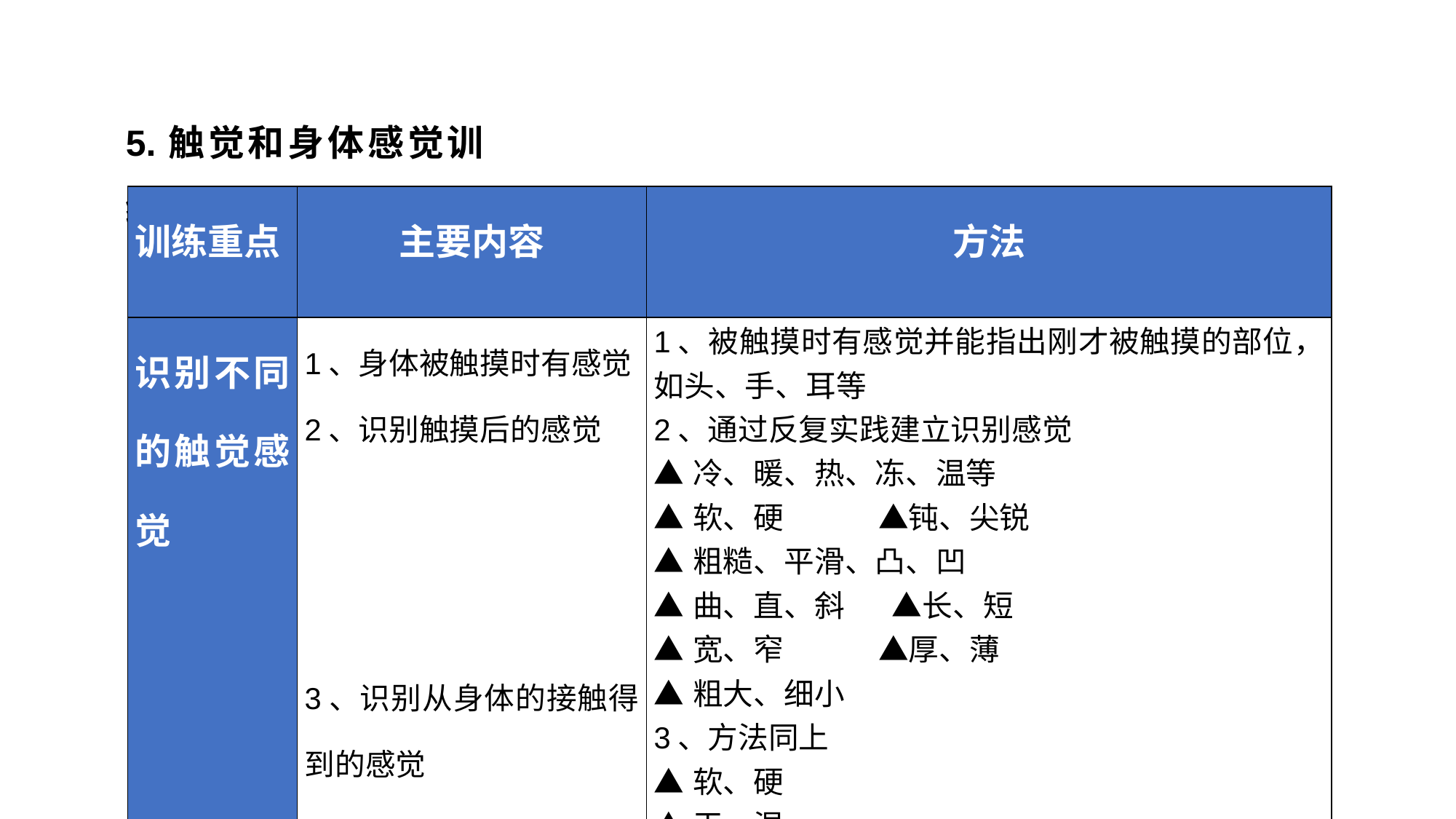

5.触觉和身体感觉训练
| 训练重点 | 主要内容 | 方法 |
| --- | --- | --- |
| 识别不同的触觉感觉 | 1、身体被触摸时有感觉 2、识别触摸后的感觉   3、识别从身体的接触得到的感觉 | 1、被触摸时有感觉并能指出刚才被触摸的部位，如头、手、耳等 2、通过反复实践建立识别感觉 ▲冷、暖、热、冻、温等 ▲软、硬 ▲钝、尖锐 ▲粗糙、平滑、凸、凹 ▲曲、直、斜 ▲长、短 ▲宽、窄 ▲厚、薄 ▲粗大、细小 3、方法同上 ▲软、硬 ▲干、湿 ▲冷、热 ▲松、紧 |